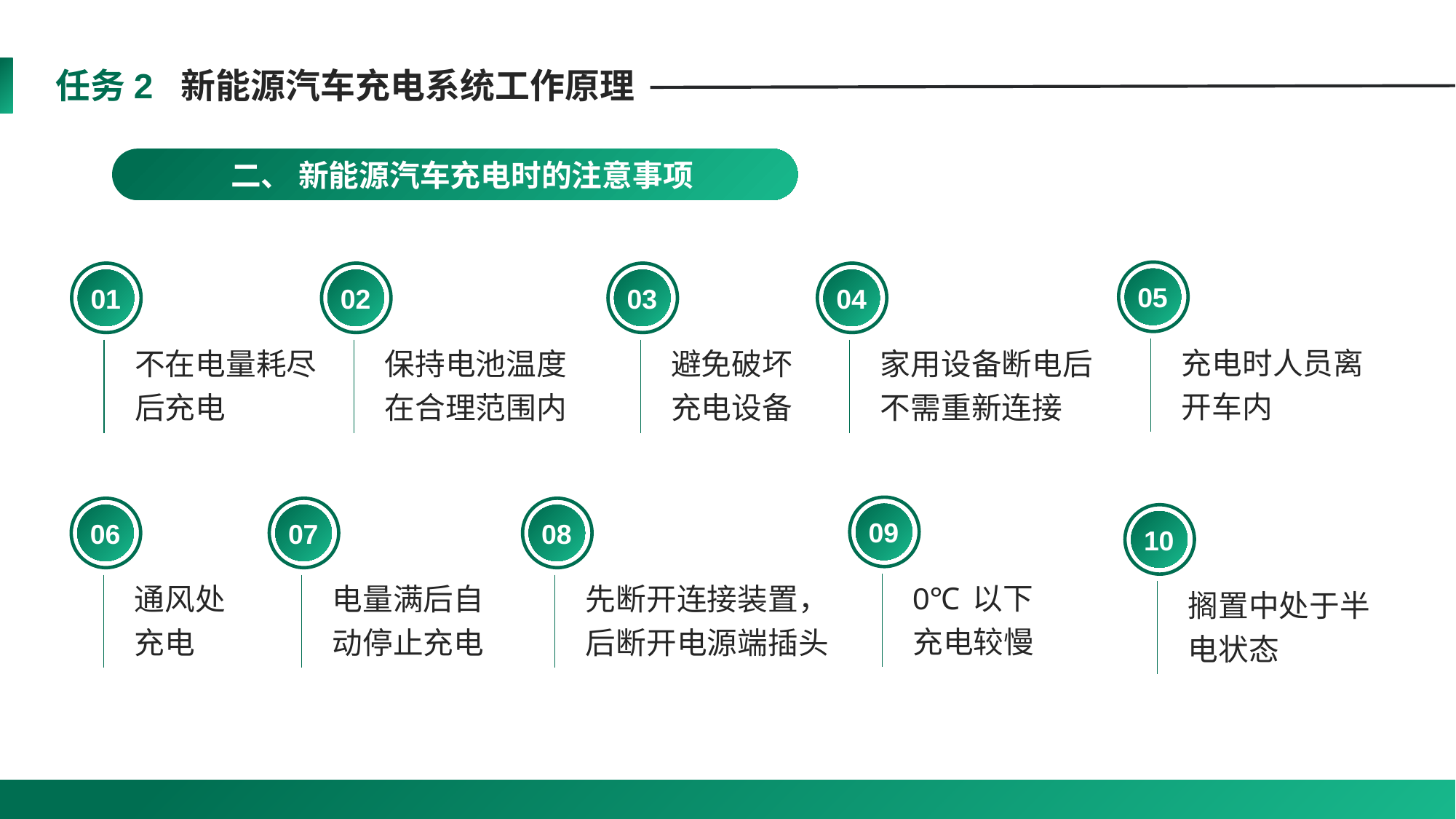

任务2  新能源汽车充电系统工作原理
 二、 新能源汽车充电时的注意事项

05
充电时人员离开车内

01
不在电量耗尽后充电

02
保持电池温度在合理范围内

03
避免破坏充电设备

04
家用设备断电后不需重新连接

09
0℃以下充电较慢

06
通风处充电

07
电量满后自动停止充电

08
先断开连接装置，后断开电源端插头

10
搁置中处于半电状态